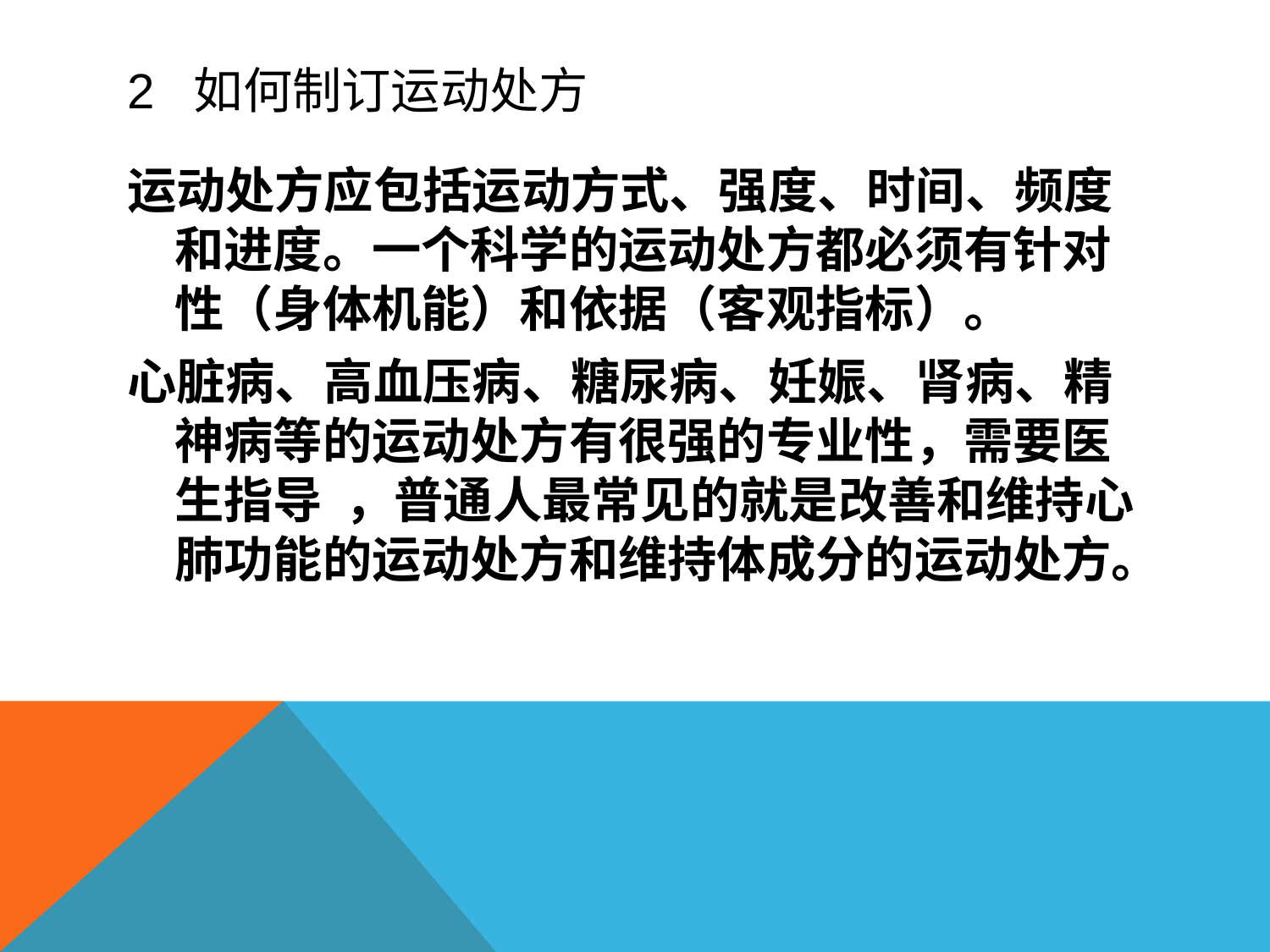

# 2  如何制订运动处方
运动处方应包括运动方式、强度、时间、频度和进度。一个科学的运动处方都必须有针对性（身体机能）和依据（客观指标）。
心脏病、高血压病、糖尿病、妊娠、肾病、精神病等的运动处方有很强的专业性，需要医生指导  ，普通人最常见的就是改善和维持心肺功能的运动处方和维持体成分的运动处方。